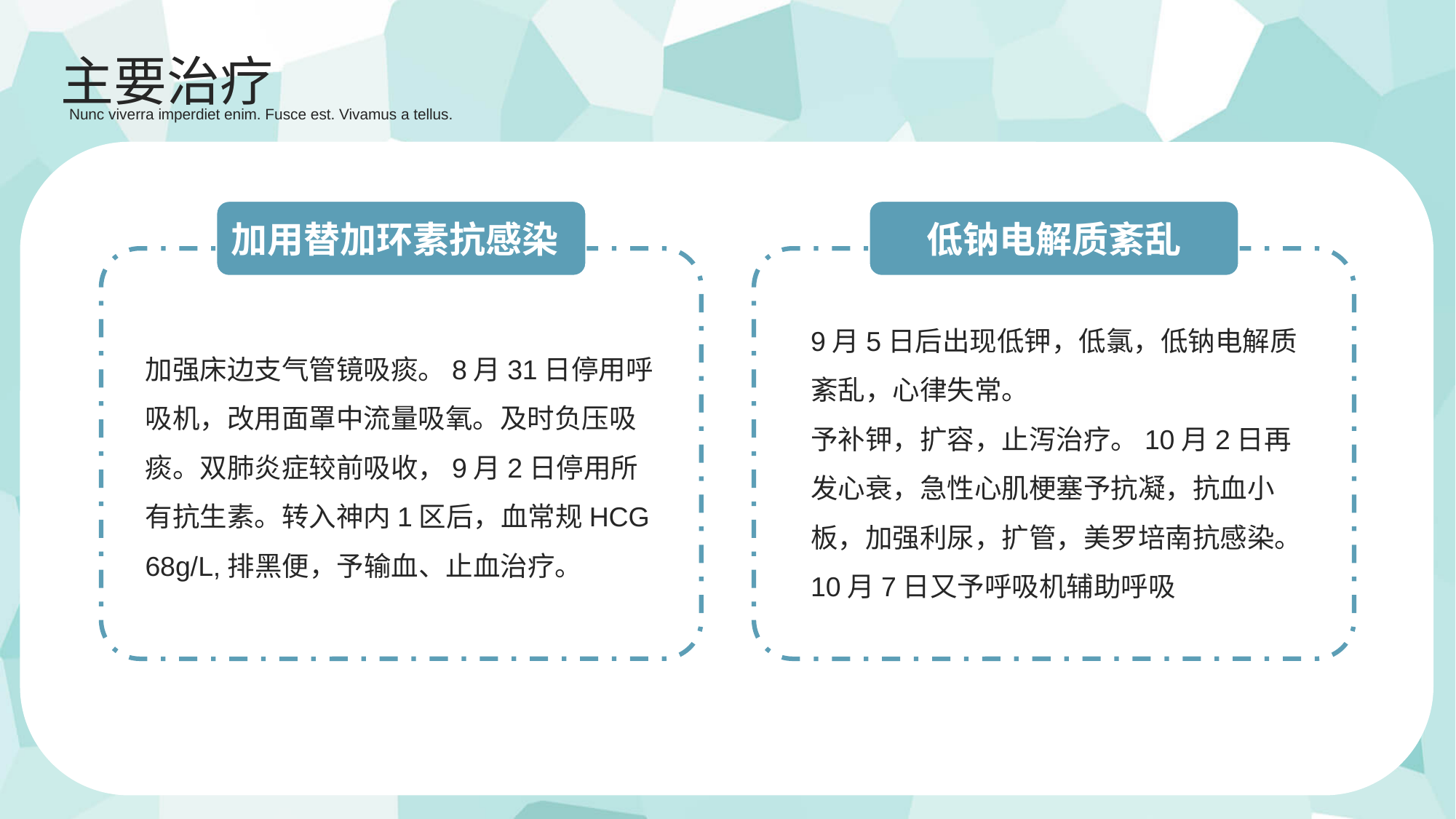

主要治疗
  Nunc viverra imperdiet enim. Fusce est. Vivamus a tellus.
加用替加环素抗感染
低钠电解质紊乱

9月5日后出现低钾，低氯，低钠电解质紊乱，心律失常。
予补钾，扩容，止泻治疗。10月2日再发心衰，急性心肌梗塞予抗凝，抗血小板，加强利尿，扩管，美罗培南抗感染。10月7日又予呼吸机辅助呼吸
加强床边支气管镜吸痰。8月31日停用呼吸机，改用面罩中流量吸氧。及时负压吸痰。双肺炎症较前吸收，9月2日停用所有抗生素。转入神内1区后，血常规HCG 68g/L,排黑便，予输血、止血治疗。